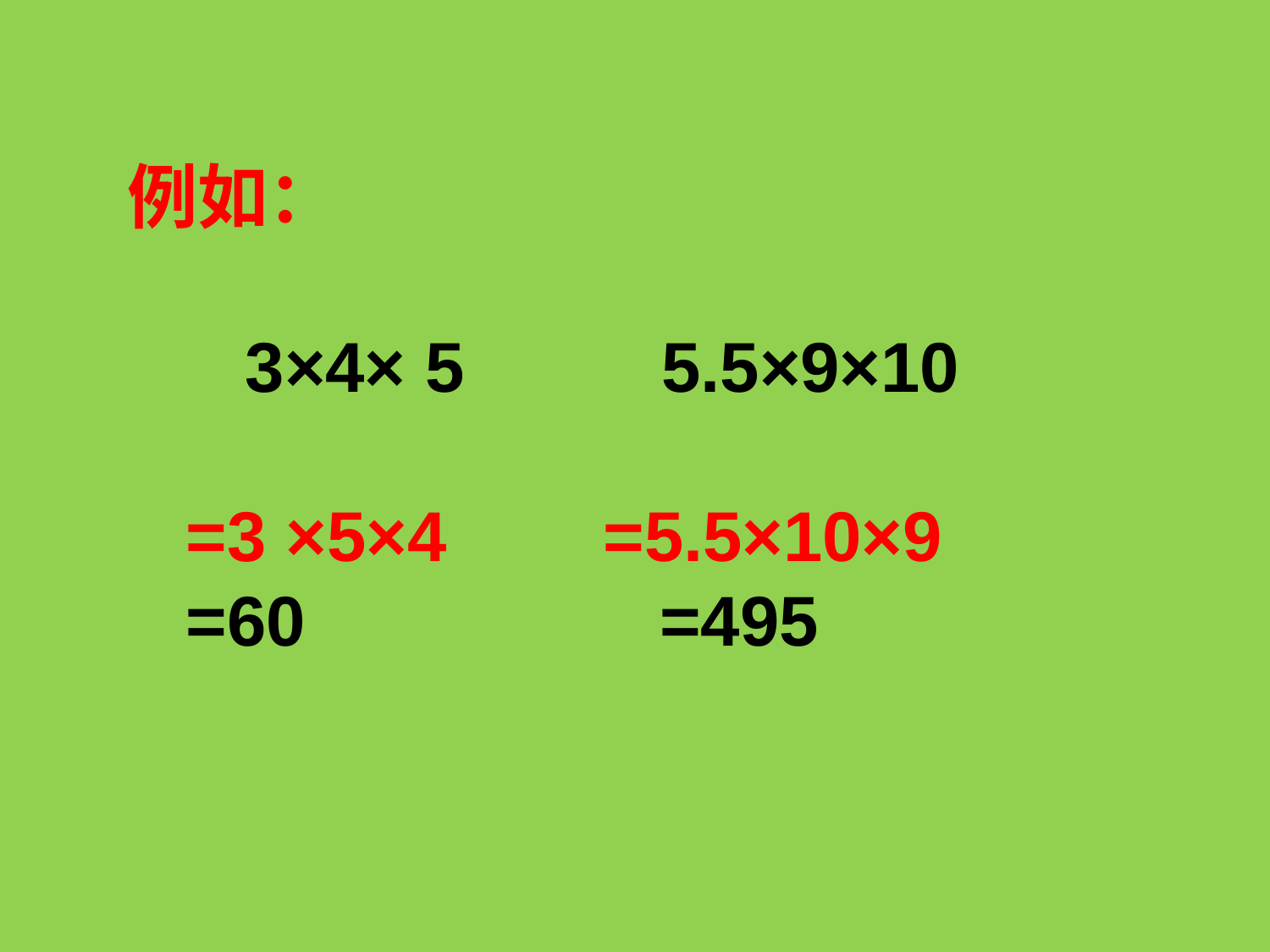

例如：

      3×4× 5          5.5×9×10
   =3 ×5×4        =5.5×10×9
   =60                  =495